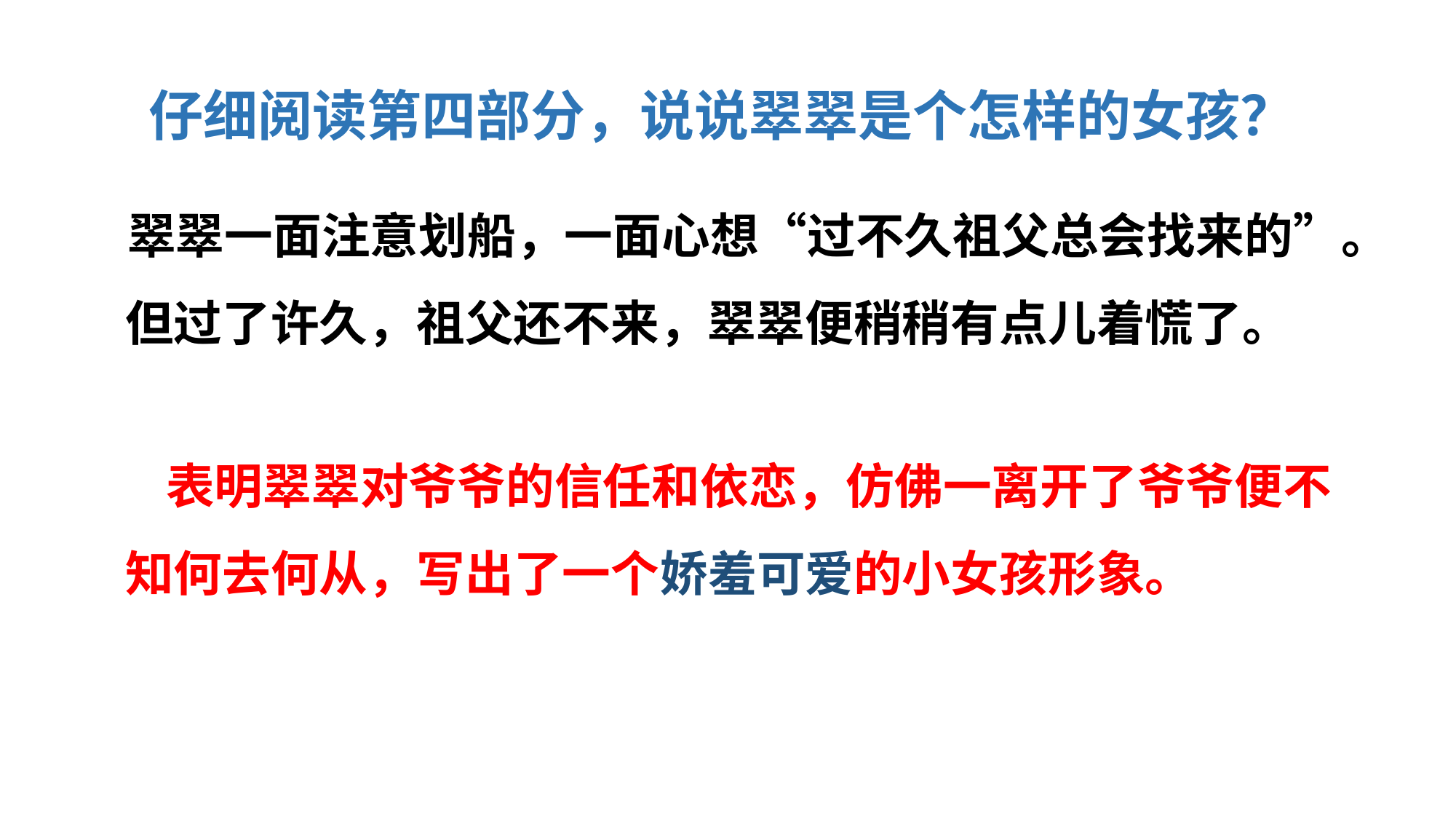

# 仔细阅读第四部分，说说翠翠是个怎样的女孩？
  翠翠一面注意划船，一面心想“过不久祖父总会找来的”。但过了许久，祖父还不来，翠翠便稍稍有点儿着慌了。

      表明翠翠对爷爷的信任和依恋，仿佛一离开了爷爷便不知何去何从，写出了一个娇羞可爱的小女孩形象。